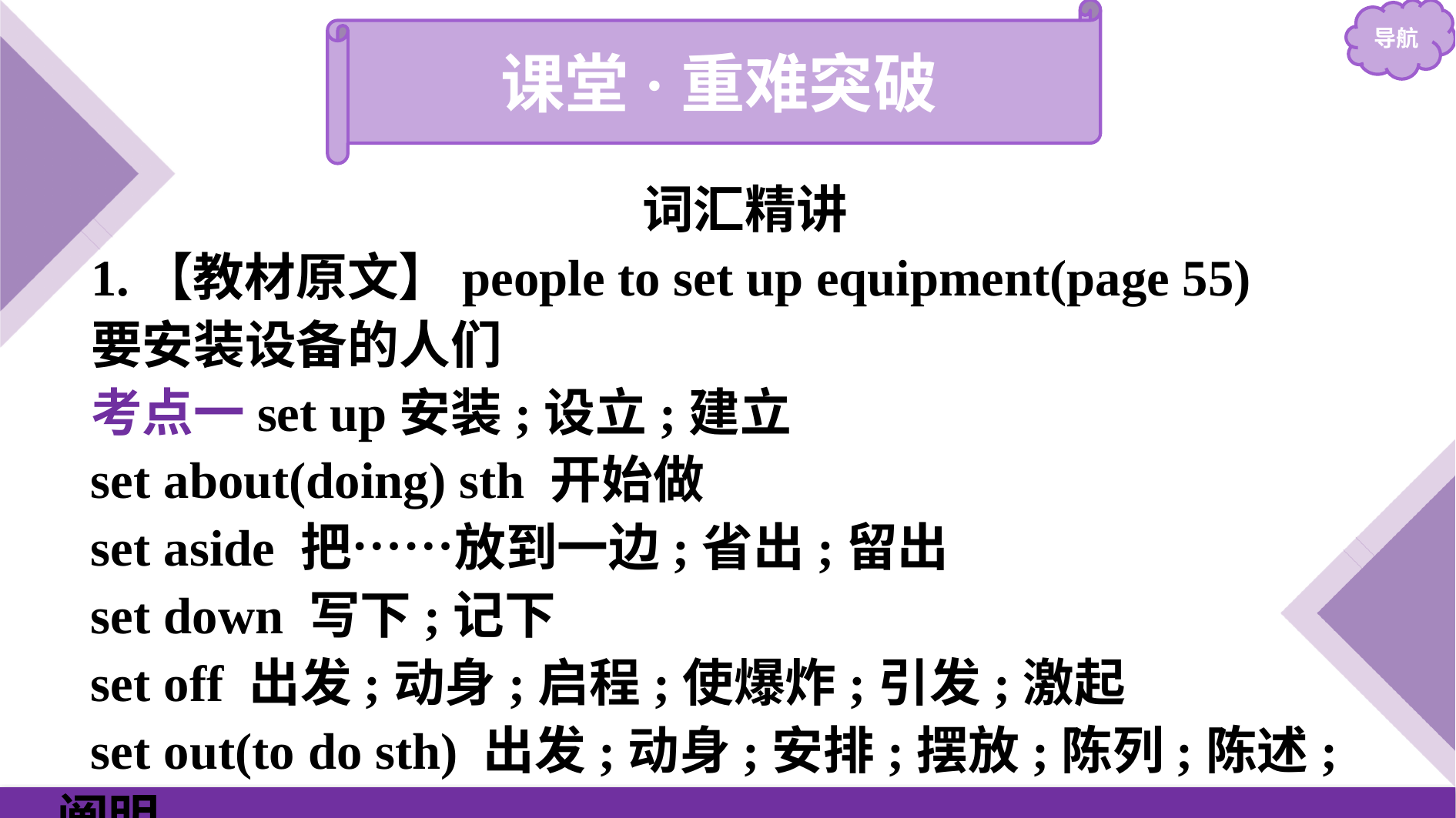

课堂·重难突破
词汇精讲
1.【教材原文】people to set up equipment(page 55)
要安装设备的人们
考点一set up安装;设立;建立
set about(doing) sth 开始做
set aside 把……放到一边;省出;留出
set down 写下;记下
set off 出发;动身;启程;使爆炸;引发;激起
set out(to do sth) 出发;动身;安排;摆放;陈列;陈述;阐明